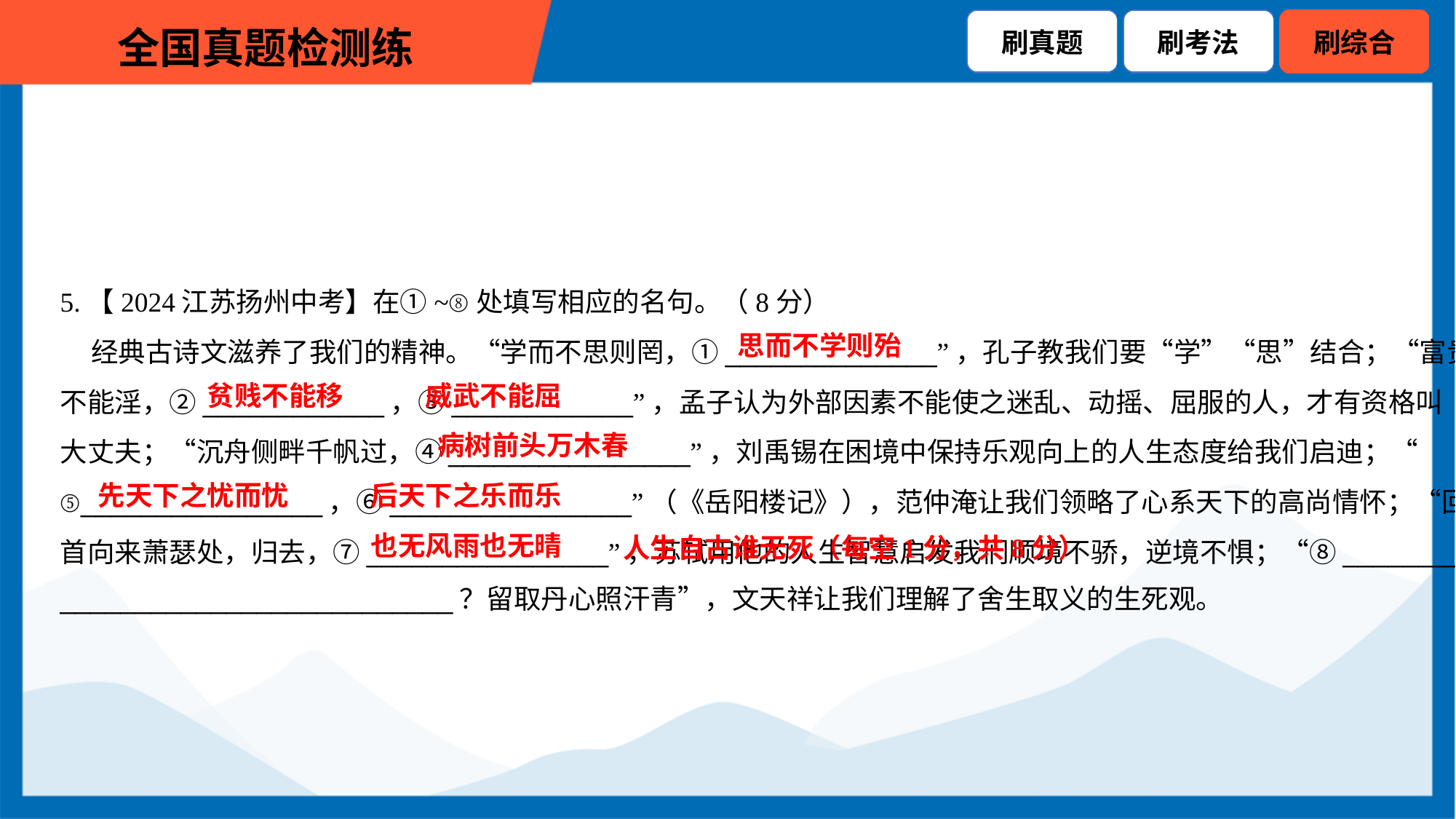

5.【2024江苏扬州中考】在①~⑧处填写相应的名句。（8分）
    经典古诗文滋养了我们的精神。“学而不思则罔，①______________”，孔子教我们要“学”“思”结合；“富贵
不能淫，②____________，③____________”，孟子认为外部因素不能使之迷乱、动摇、屈服的人，才有资格叫
大丈夫；“沉舟侧畔千帆过，④________________”，刘禹锡在困境中保持乐观向上的人生态度给我们启迪；“
⑤________________，⑥________________”（《岳阳楼记》），范仲淹让我们领略了心系天下的高尚情怀；“回
首向来萧瑟处，归去，⑦________________”，苏轼用他的人生智慧启发我们顺境不骄，逆境不惧；“⑧________
__________________________？留取丹心照汗青”，文天祥让我们理解了舍生取义的生死观。
思而不学则殆
贫贱不能移
威武不能屈
病树前头万木春
先天下之忧而忧
后天下之乐而乐
                                                                                          人生自古谁无死（每空1分，共8分）
也无风雨也无晴